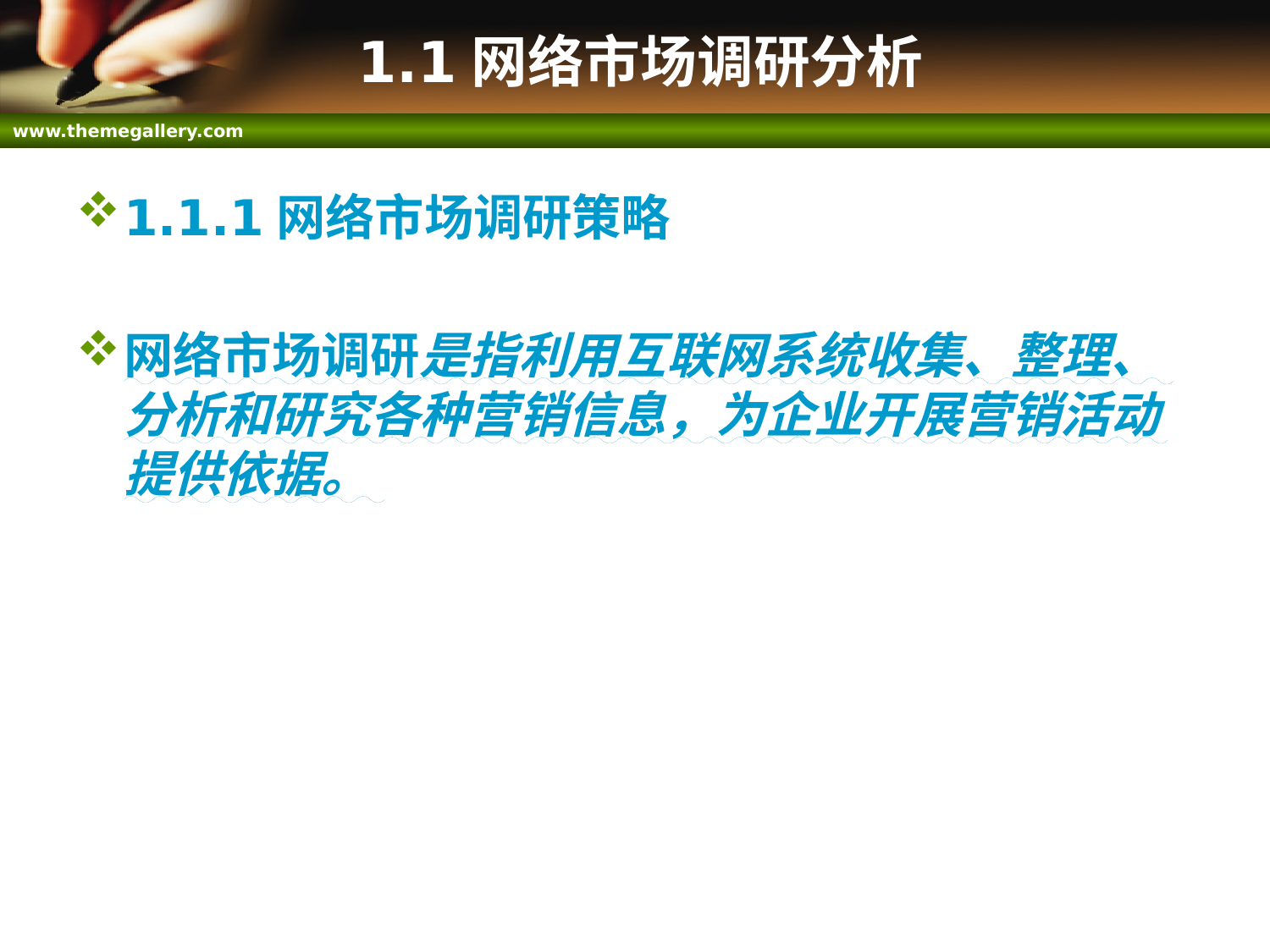

# 1.1网络市场调研分析
1.1.1网络市场调研策略

网络市场调研是指利用互联网系统收集、整理、分析和研究各种营销信息，为企业开展营销活动提供依据。